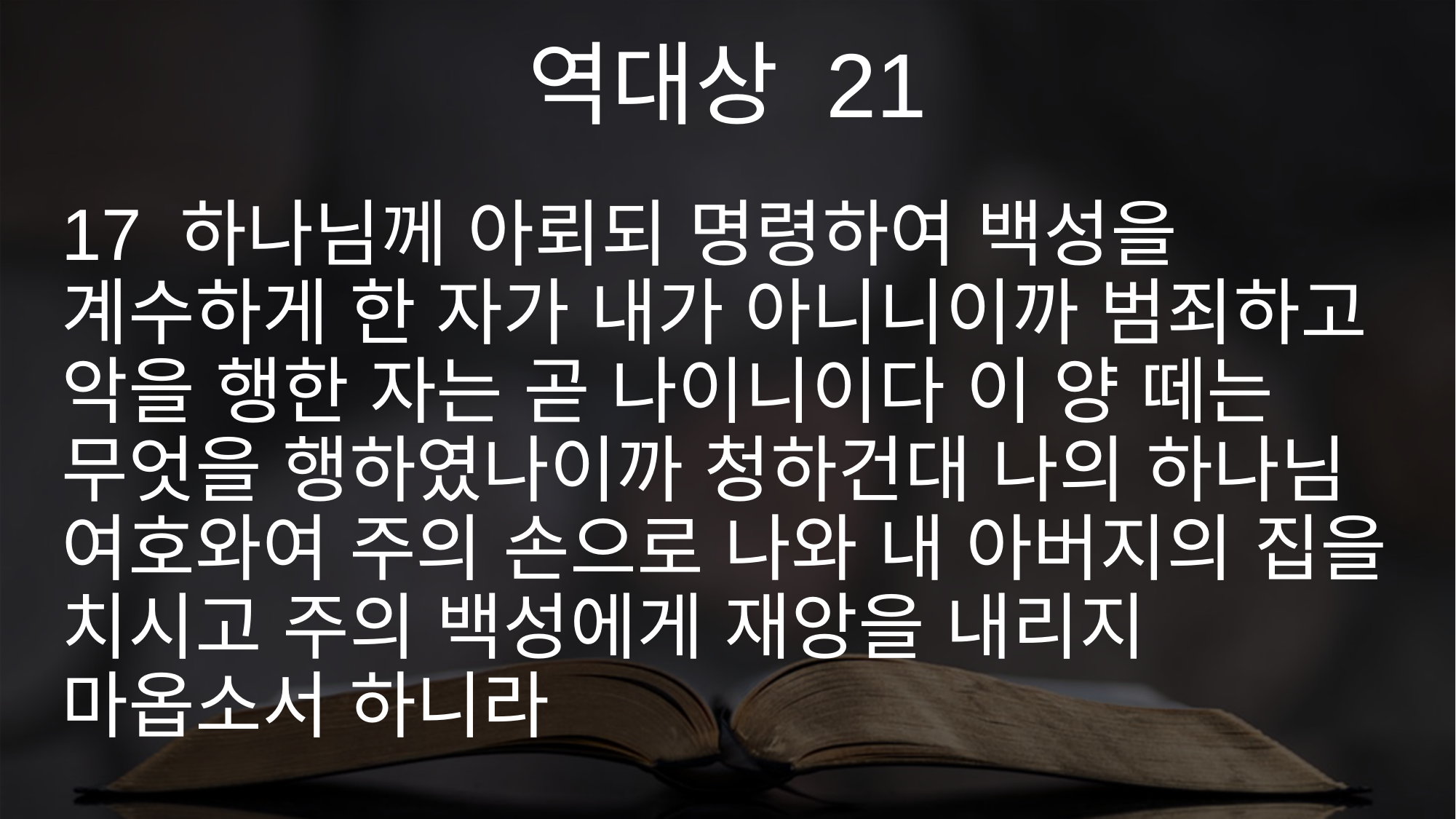

역대상 21
17 하나님께 아뢰되 명령하여 백성을 계수하게 한 자가 내가 아니니이까 범죄하고 악을 행한 자는 곧 나이니이다 이 양 떼는 무엇을 행하였나이까 청하건대 나의 하나님 여호와여 주의 손으로 나와 내 아버지의 집을 치시고 주의 백성에게 재앙을 내리지 마옵소서 하니라